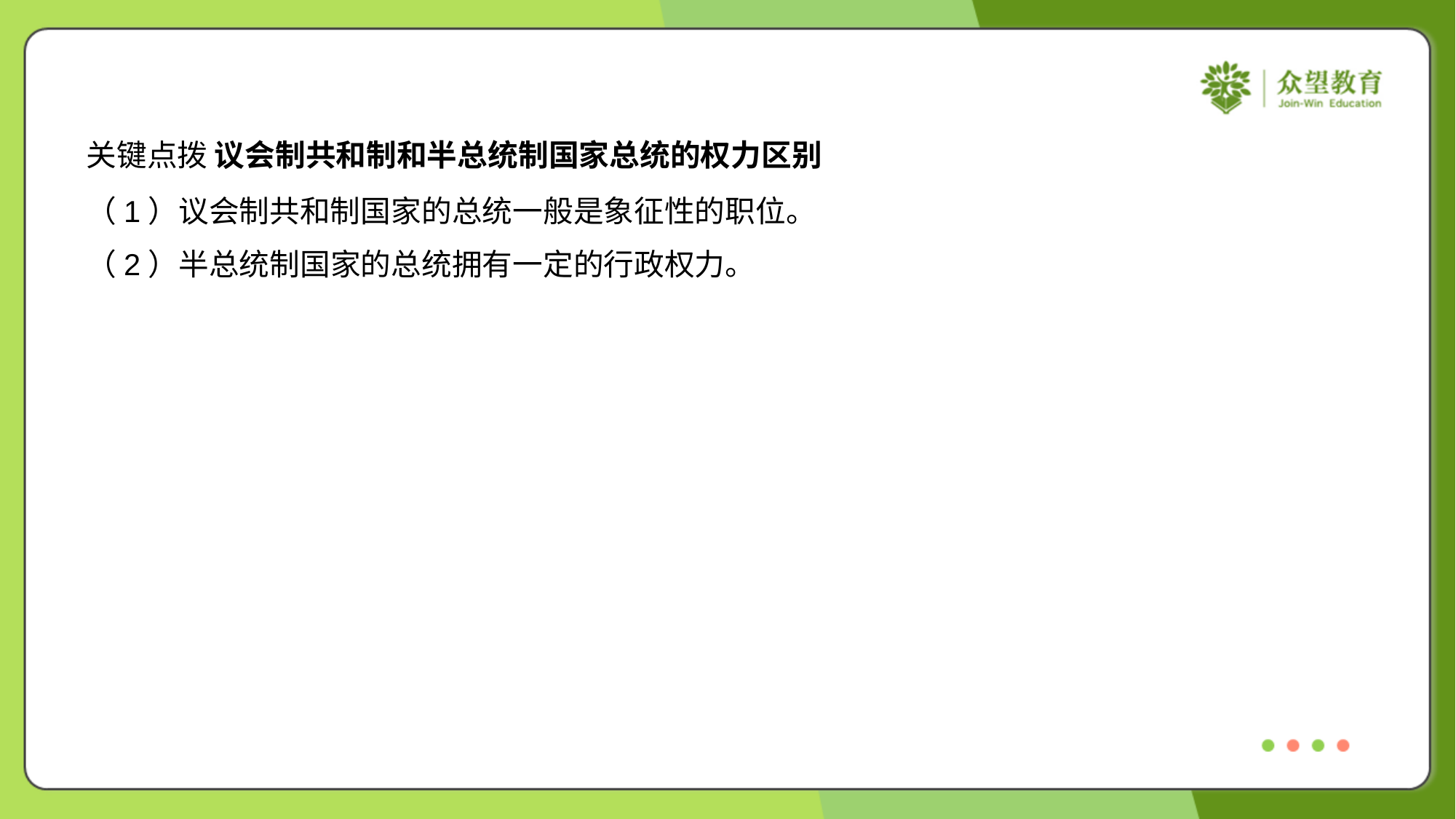

关键点拨 议会制共和制和半总统制国家总统的权力区别
（1）议会制共和制国家的总统一般是象征性的职位。
（2）半总统制国家的总统拥有一定的行政权力。